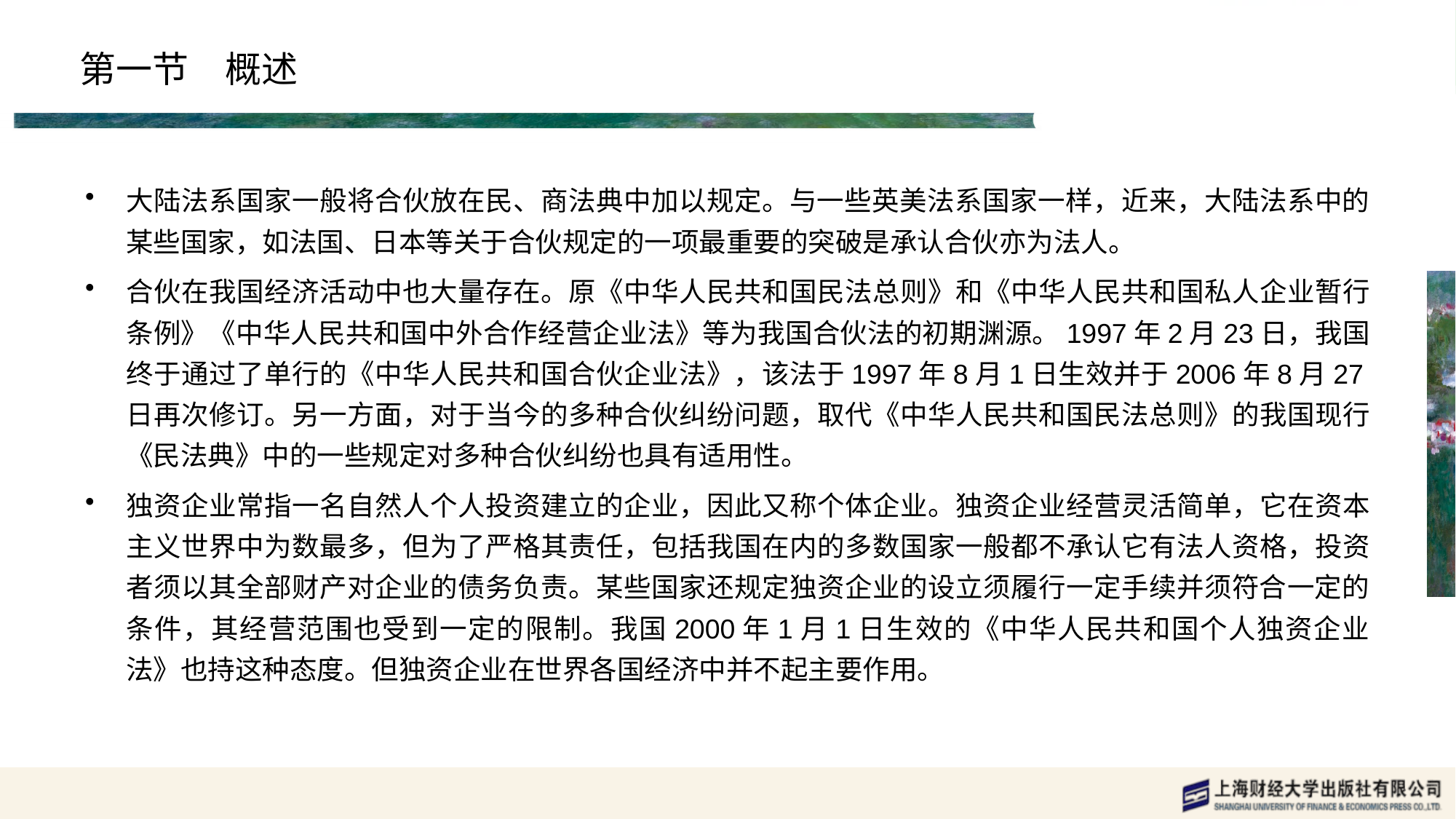

# 第一节　概述
大陆法系国家一般将合伙放在民、商法典中加以规定。与一些英美法系国家一样，近来，大陆法系中的某些国家，如法国、日本等关于合伙规定的一项最重要的突破是承认合伙亦为法人。
合伙在我国经济活动中也大量存在。原《中华人民共和国民法总则》和《中华人民共和国私人企业暂行条例》《中华人民共和国中外合作经营企业法》等为我国合伙法的初期渊源。1997年2月23日，我国终于通过了单行的《中华人民共和国合伙企业法》，该法于1997年8月1日生效并于2006年8月27日再次修订。另一方面，对于当今的多种合伙纠纷问题，取代《中华人民共和国民法总则》的我国现行《民法典》中的一些规定对多种合伙纠纷也具有适用性。
独资企业常指一名自然人个人投资建立的企业，因此又称个体企业。独资企业经营灵活简单，它在资本主义世界中为数最多，但为了严格其责任，包括我国在内的多数国家一般都不承认它有法人资格，投资者须以其全部财产对企业的债务负责。某些国家还规定独资企业的设立须履行一定手续并须符合一定的条件，其经营范围也受到一定的限制。我国2000年1月1日生效的《中华人民共和国个人独资企业法》也持这种态度。但独资企业在世界各国经济中并不起主要作用。